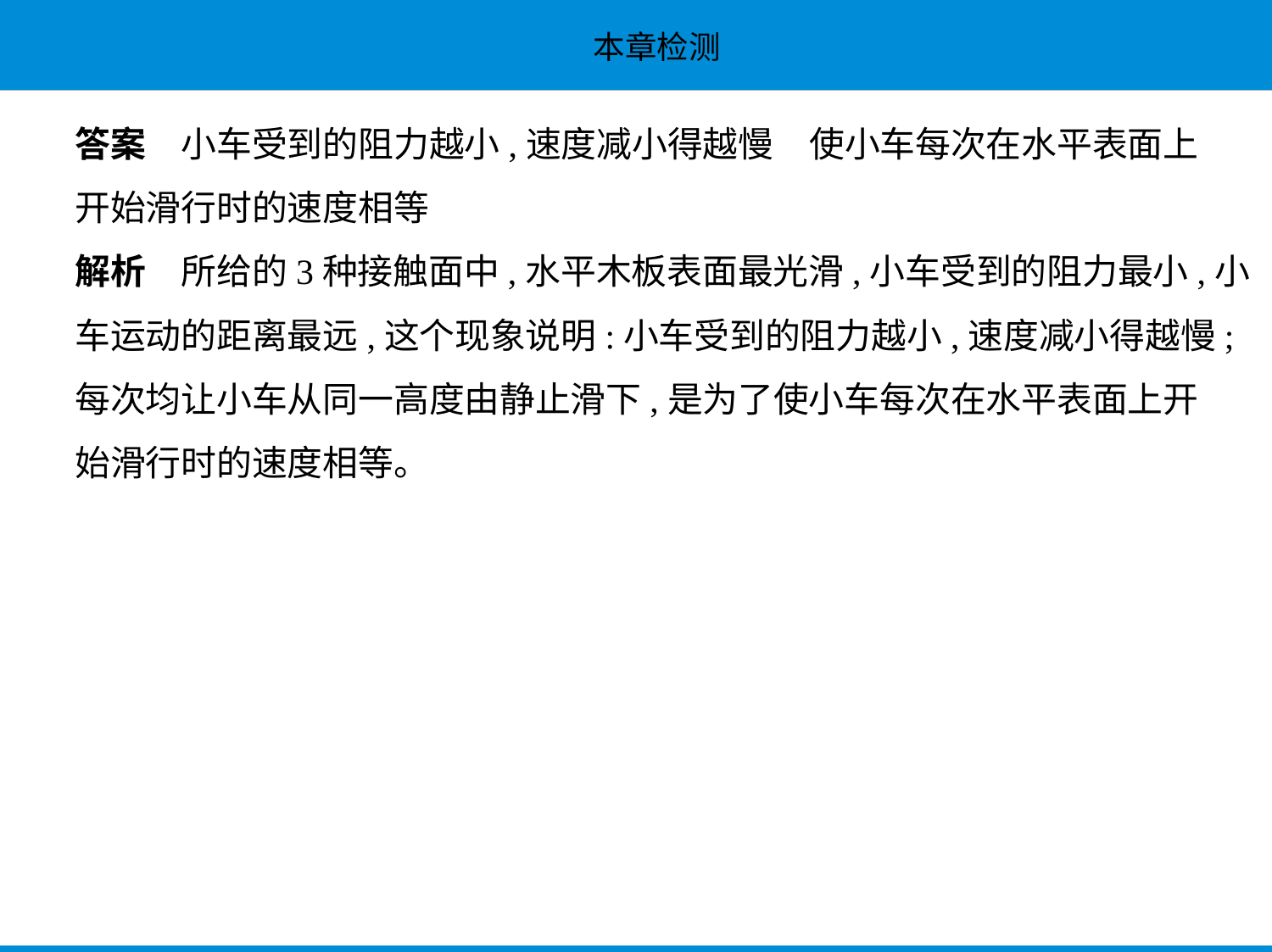

答案　小车受到的阻力越小,速度减小得越慢　使小车每次在水平表面上
开始滑行时的速度相等
解析　所给的3种接触面中,水平木板表面最光滑,小车受到的阻力最小,小
车运动的距离最远,这个现象说明:小车受到的阻力越小,速度减小得越慢;
每次均让小车从同一高度由静止滑下,是为了使小车每次在水平表面上开
始滑行时的速度相等。